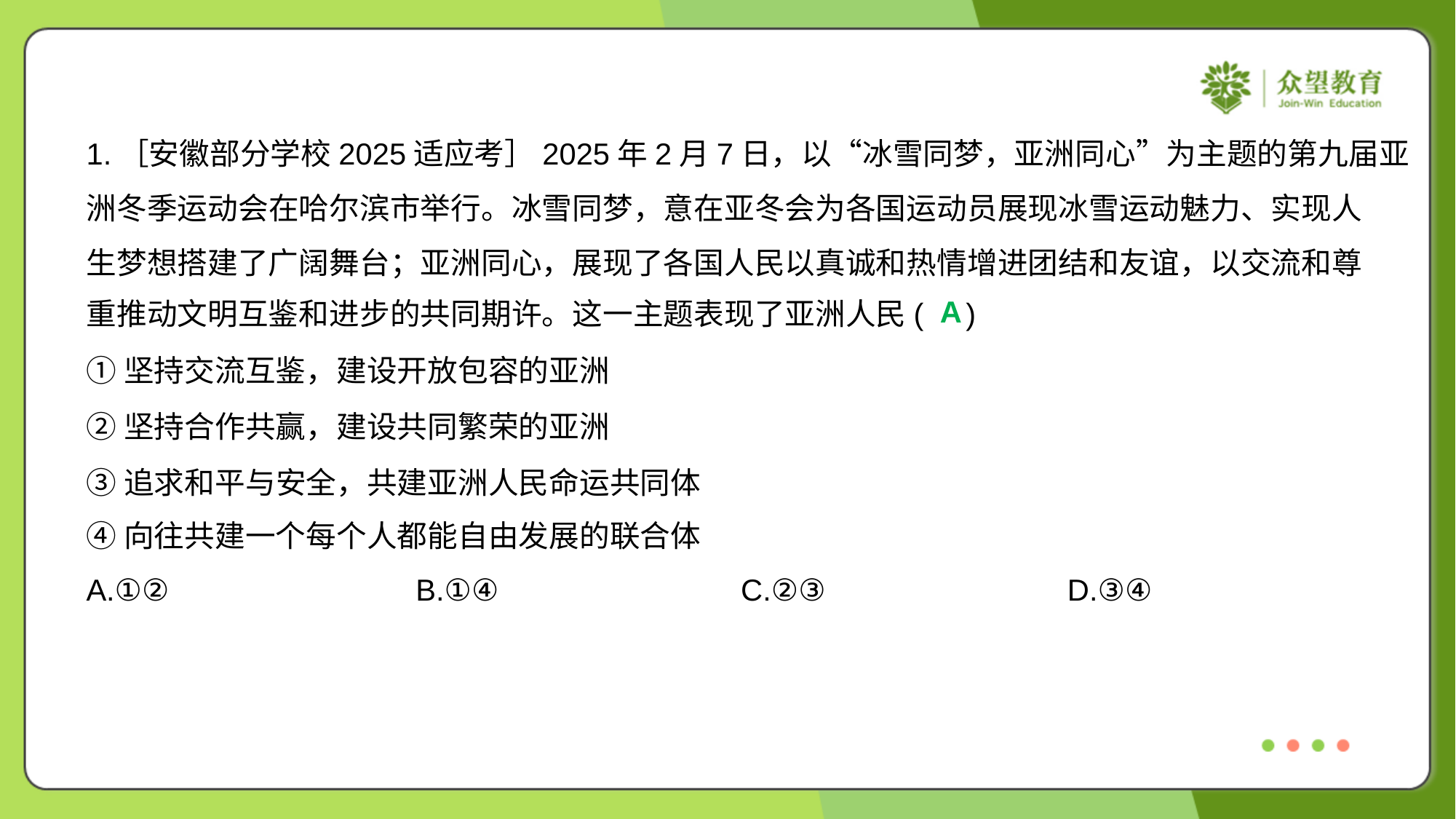

1.［安徽部分学校2025适应考］2025年2月7日，以“冰雪同梦，亚洲同心”为主题的第九届亚
洲冬季运动会在哈尔滨市举行。冰雪同梦，意在亚冬会为各国运动员展现冰雪运动魅力、实现人
生梦想搭建了广阔舞台；亚洲同心，展现了各国人民以真诚和热情增进团结和友谊，以交流和尊
重推动文明互鉴和进步的共同期许。这一主题表现了亚洲人民(     )
A
①坚持交流互鉴，建设开放包容的亚洲
②坚持合作共赢，建设共同繁荣的亚洲
③追求和平与安全，共建亚洲人民命运共同体
④向往共建一个每个人都能自由发展的联合体
A.①②	B.①④	C.②③	D.③④